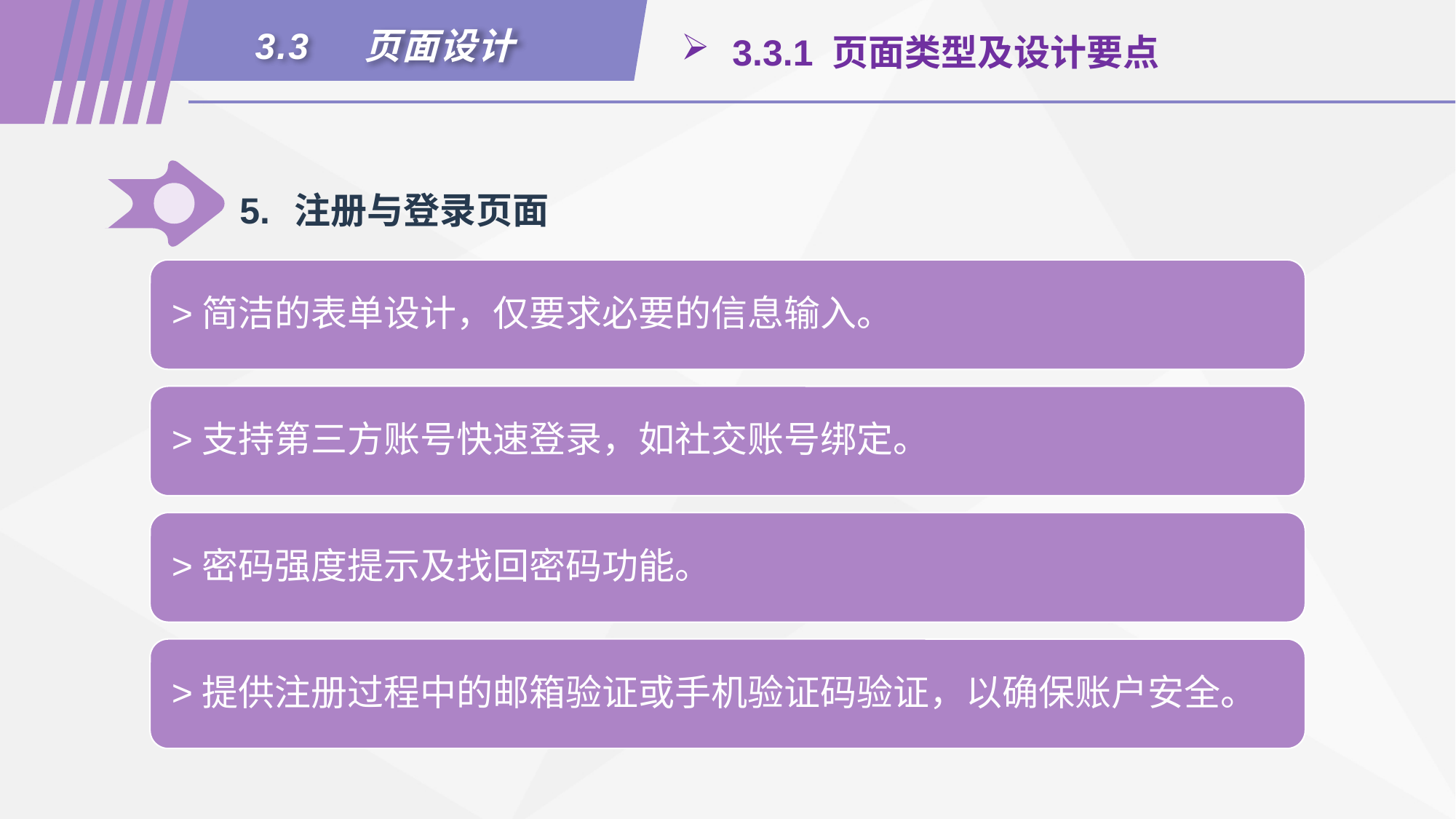

3.3	页面设计
 3.3.1 页面类型及设计要点

5.	注册与登录页面
>简洁的表单设计，仅要求必要的信息输入。
>支持第三方账号快速登录，如社交账号绑定。
>密码强度提示及找回密码功能。
>提供注册过程中的邮箱验证或手机验证码验证，以确保账户安全。